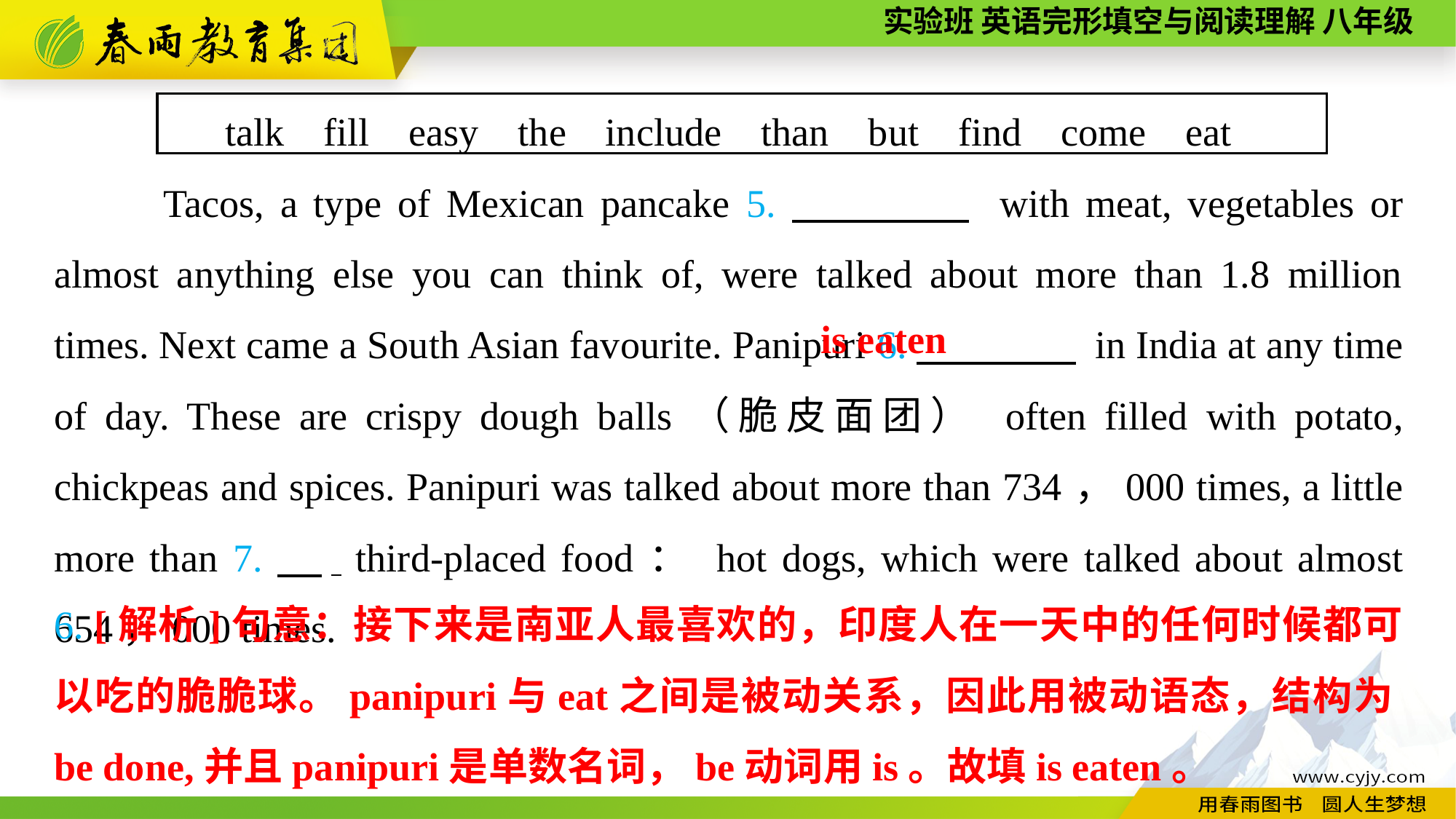

talk    fill    easy    the    include    than    but    find    come    eat
Tacos, a type of Mexican pancake 5.　　　　 with meat, vegetables or almost anything else you can think of, were talked about more than 1.8 million times. Next came a South Asian favourite. Panipuri 6.　　　　 in India at any time of day. These are crispy dough balls（脆皮面团） often filled with potato, chickpeas and spices. Panipuri was talked about more than 734，000 times, a little more than 7.　. third-placed food： hot dogs, which were talked about almost 654，000 times.

is eaten
6. [解析]句意：接下来是南亚人最喜欢的，印度人在一天中的任何时候都可以吃的脆脆球。panipuri与eat之间是被动关系，因此用被动语态，结构为be done,并且panipuri是单数名词，be动词用is。故填is eaten。